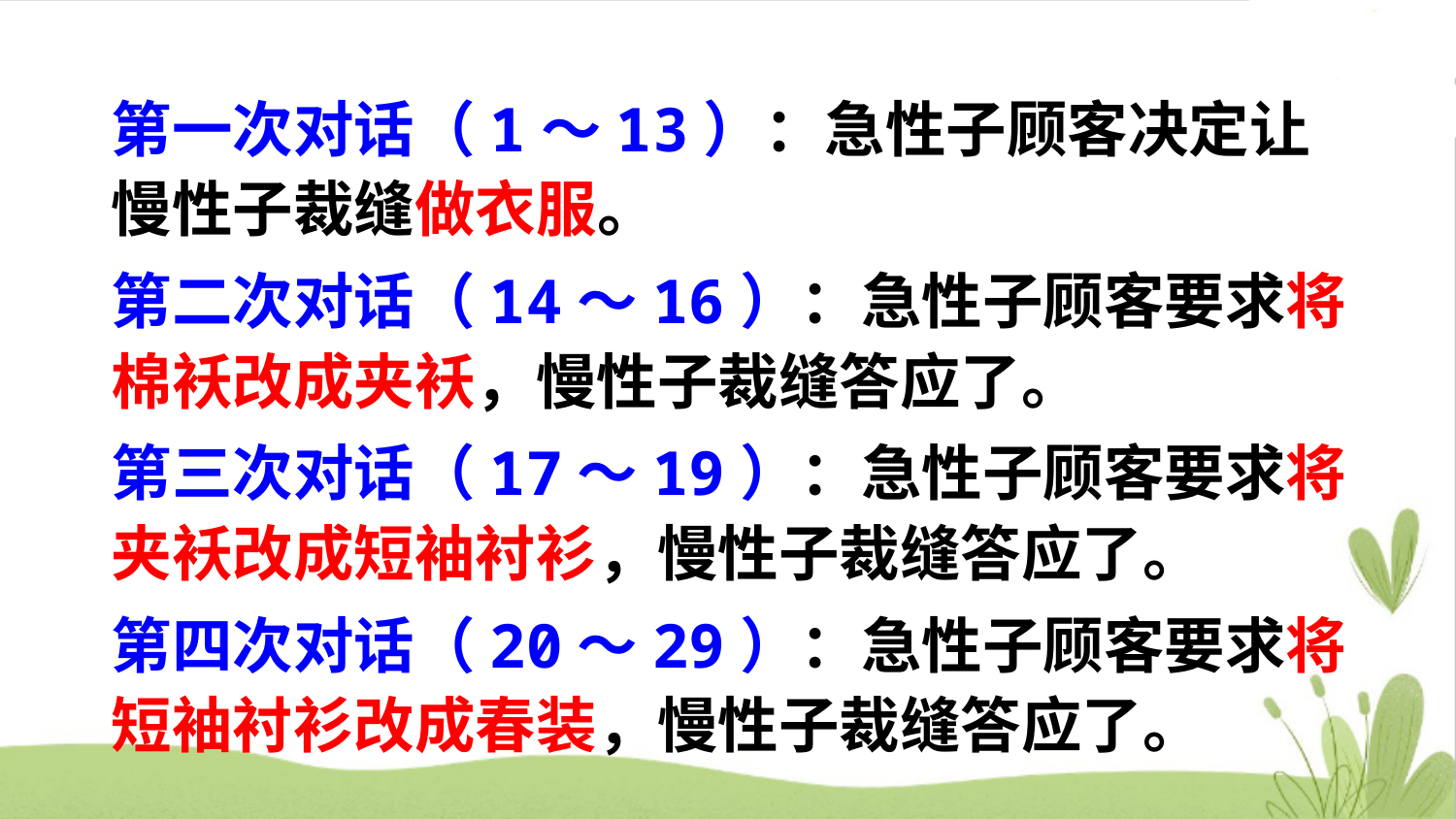

第一次对话（1～13）：急性子顾客决定让慢性子裁缝做衣服。
第二次对话（14～16）：急性子顾客要求将棉袄改成夹袄，慢性子裁缝答应了。
第三次对话（17～19）：急性子顾客要求将夹袄改成短袖衬衫，慢性子裁缝答应了。
第四次对话（20～29）：急性子顾客要求将短袖衬衫改成春装，慢性子裁缝答应了。